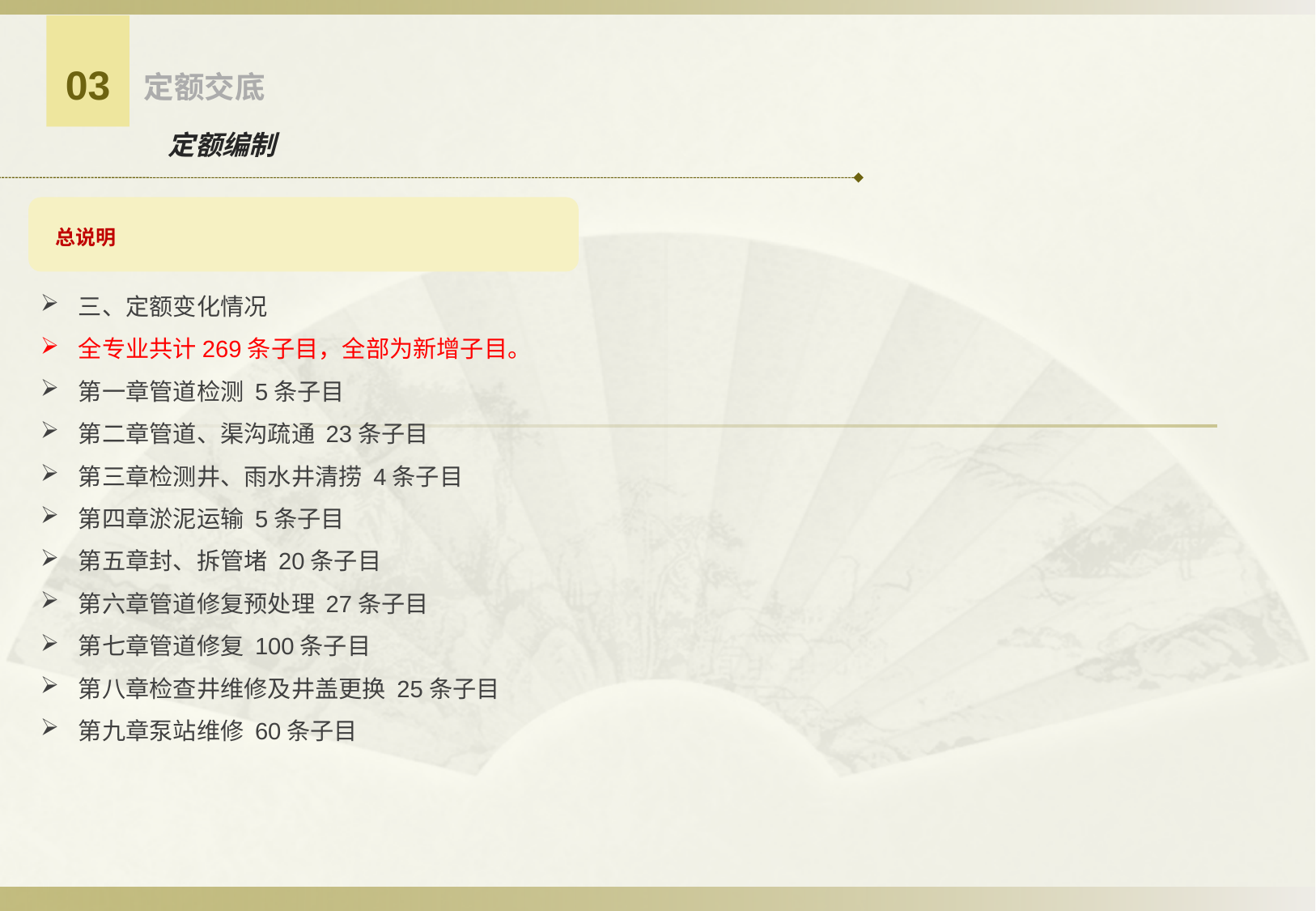

03
定额交底
定额编制

 总说明
三、定额变化情况
全专业共计269条子目，全部为新增子目。
第一章管道检测 5条子目
第二章管道、渠沟疏通 23条子目
第三章检测井、雨水井清捞 4条子目
第四章淤泥运输 5条子目
第五章封、拆管堵 20条子目
第六章管道修复预处理 27条子目
第七章管道修复 100条子目
第八章检查井维修及井盖更换 25条子目
第九章泵站维修 60条子目